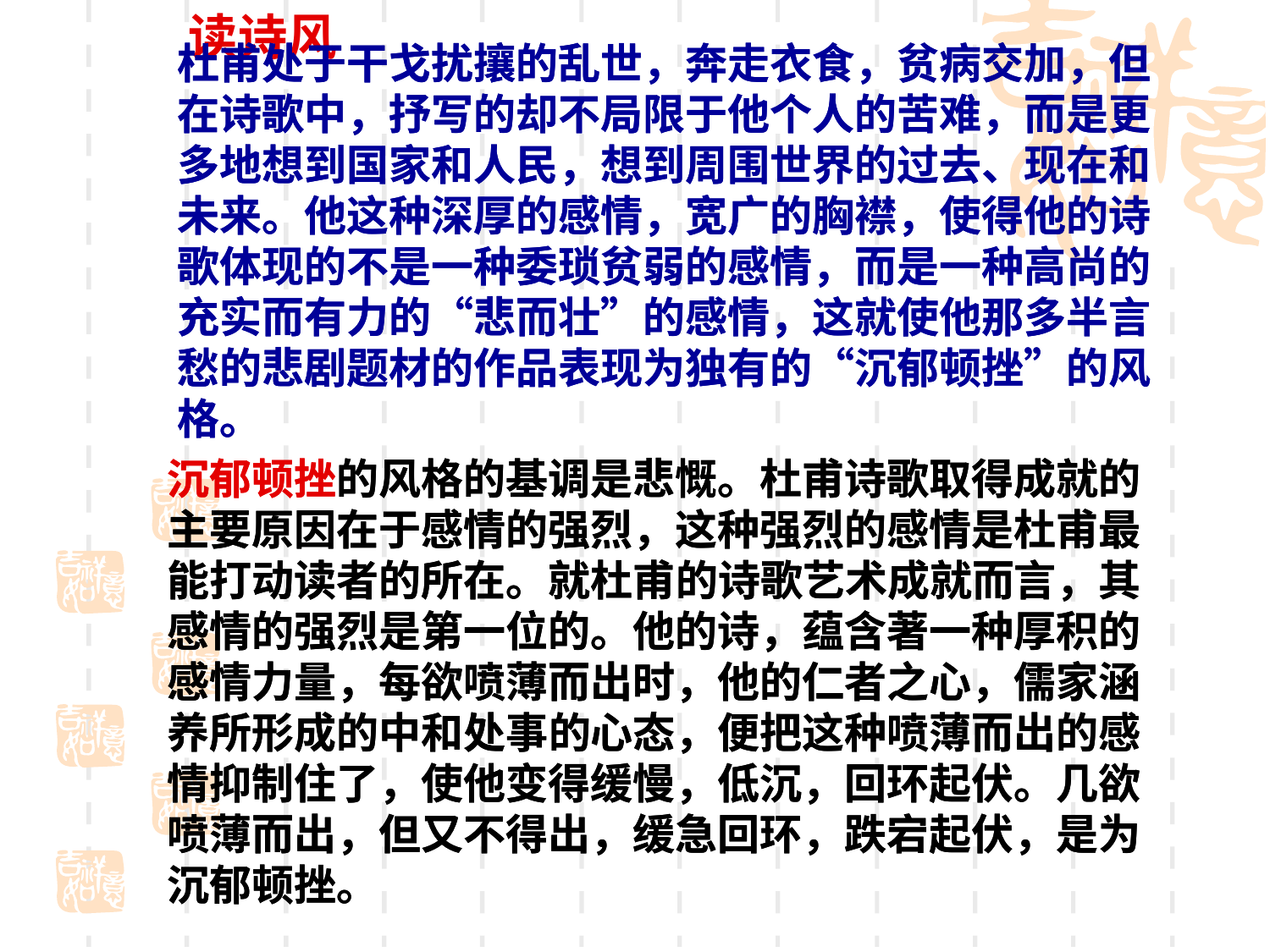

读诗风
杜甫处于干戈扰攘的乱世，奔走衣食，贫病交加，但在诗歌中，抒写的却不局限于他个人的苦难，而是更多地想到国家和人民，想到周围世界的过去、现在和未来。他这种深厚的感情，宽广的胸襟，使得他的诗歌体现的不是一种委琐贫弱的感情，而是一种高尚的充实而有力的“悲而壮”的感情，这就使他那多半言愁的悲剧题材的作品表现为独有的“沉郁顿挫”的风格。
杜甫处于干戈扰攘的乱世，奔走衣食，贫病交加，但在诗歌中，抒写的却不局限于他个人的苦难，而是更多地想到国家和人民，想到周围世界的过去、现在和未来。他这种深厚的感情，宽广的胸襟，使得他的诗歌体现的不是一种委琐贫弱的感情，而是一种高尚的充实而有力的“悲而壮”的感情，这就使他那多半言愁的悲剧题材的作品表现为独有的“沉郁顿挫”的风格。
沉郁顿挫的风格的基调是悲慨。杜甫诗歌取得成就的主要原因在于感情的强烈，这种强烈的感情是杜甫最能打动读者的所在。就杜甫的诗歌艺术成就而言，其感情的强烈是第一位的。他的诗，蕴含著一种厚积的感情力量，每欲喷薄而出时，他的仁者之心，儒家涵养所形成的中和处事的心态，便把这种喷薄而出的感情抑制住了，使他变得缓慢，低沉，回环起伏。几欲喷薄而出，但又不得出，缓急回环，跌宕起伏，是为沉郁顿挫。
沉郁顿挫的风格的基调是悲慨。杜甫诗歌取得成就的主要原因在于感情的强烈，这种强烈的感情是杜甫最能打动读者的所在。就杜甫的诗歌艺术成就而言，其感情的强烈是第一位的。他的诗，蕴含著一种厚积的感情力量，每欲喷薄而出时，他的仁者之心，儒家涵养所形成的中和处事的心态，便把这种喷薄而出的感情抑制住了，使他变得缓慢，低沉，回环起伏。几欲喷薄而出，但又不得出，缓急回环，跌宕起伏，是为沉郁顿挫。